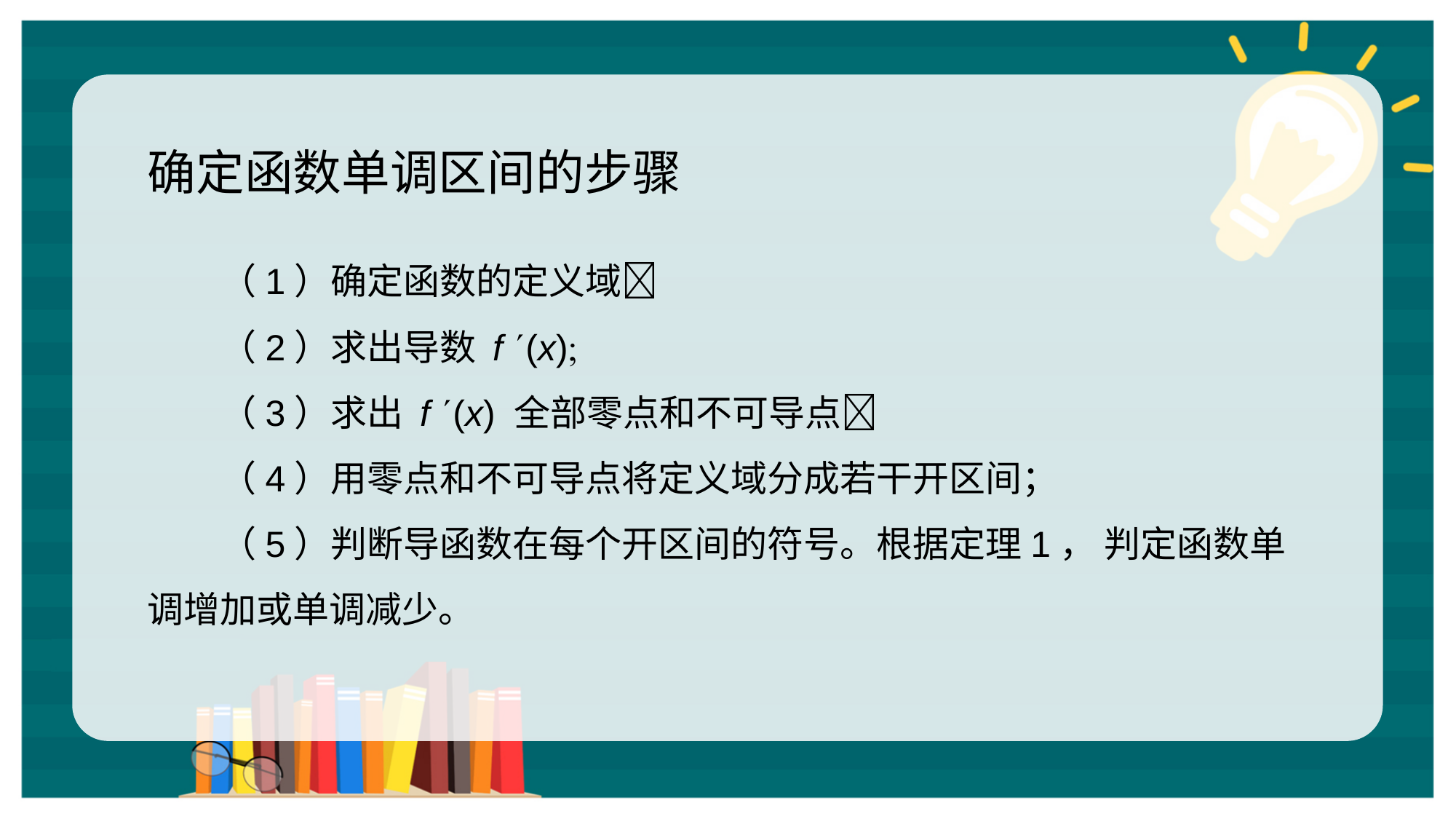

确定函数单调区间的步骤
（1）确定函数的定义域;
（2）求出导数 f ′(x);
（3）求出 f ′(x) 全部零点和不可导点;
（4）用零点和不可导点将定义域分成若干开区间；
（5）判断导函数在每个开区间的符号。根据定理1， 判定函数单调增加或单调减少。